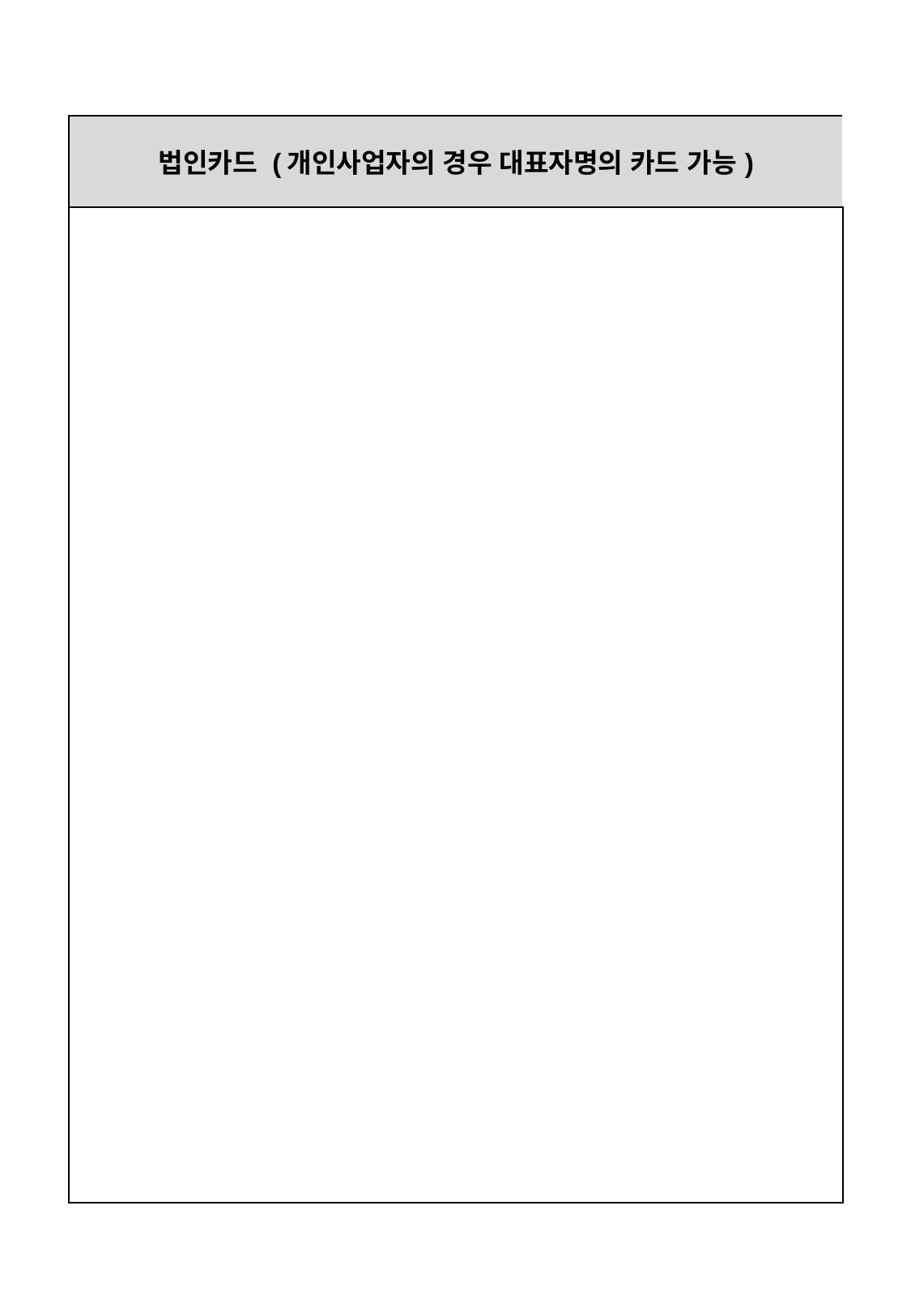

| 법인카드 (개인사업자의 경우 대표자명의 카드 가능) |
| --- |
|  |